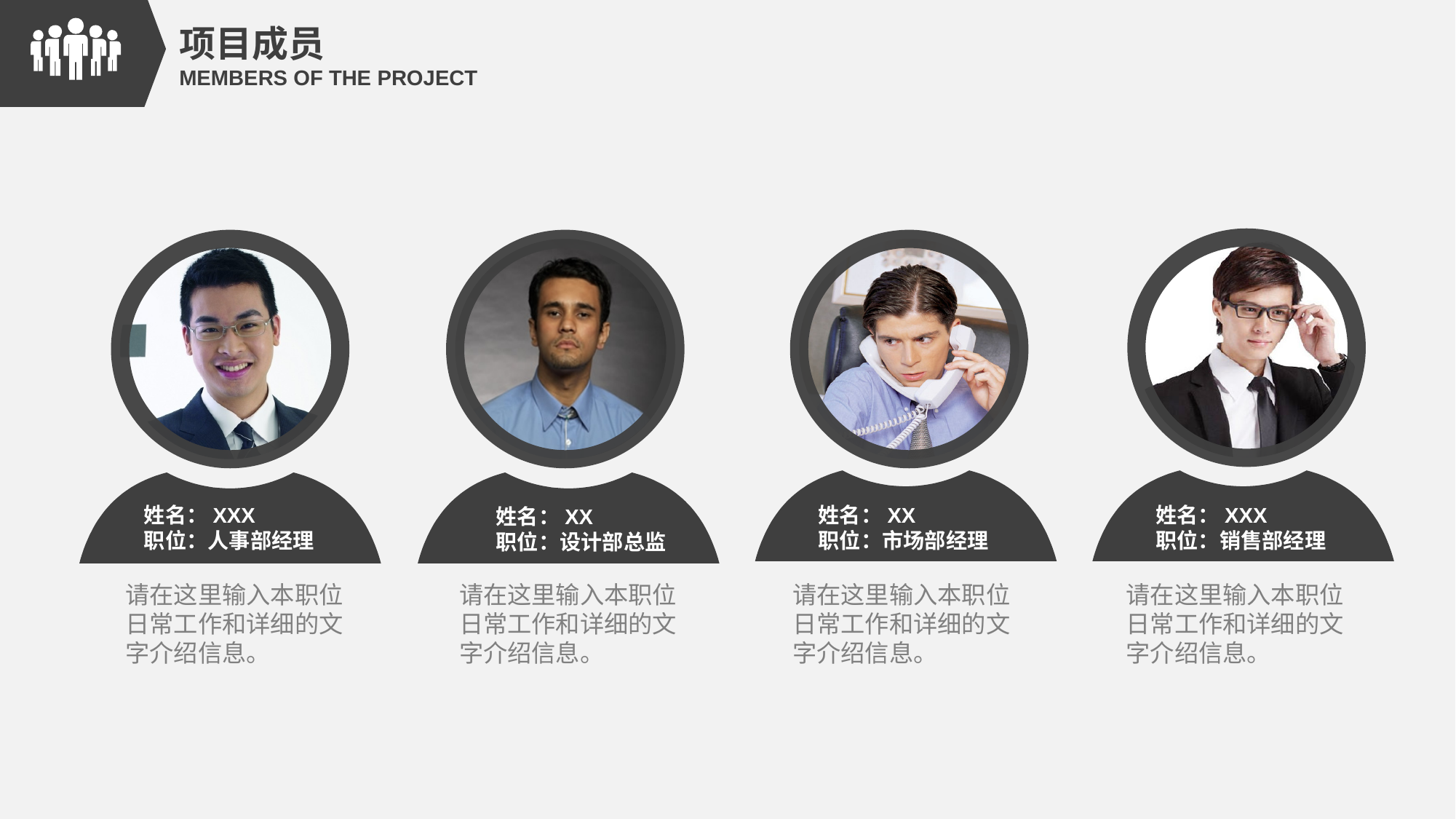

项目成员
MEMBERS OF THE PROJECT

姓名：XXX
职位：人事部经理
姓名：XX
职位：市场部经理
姓名：XXX
职位：销售部经理
姓名：XX
职位：设计部总监
请在这里输入本职位日常工作和详细的文字介绍信息。
请在这里输入本职位日常工作和详细的文字介绍信息。
请在这里输入本职位日常工作和详细的文字介绍信息。
请在这里输入本职位日常工作和详细的文字介绍信息。